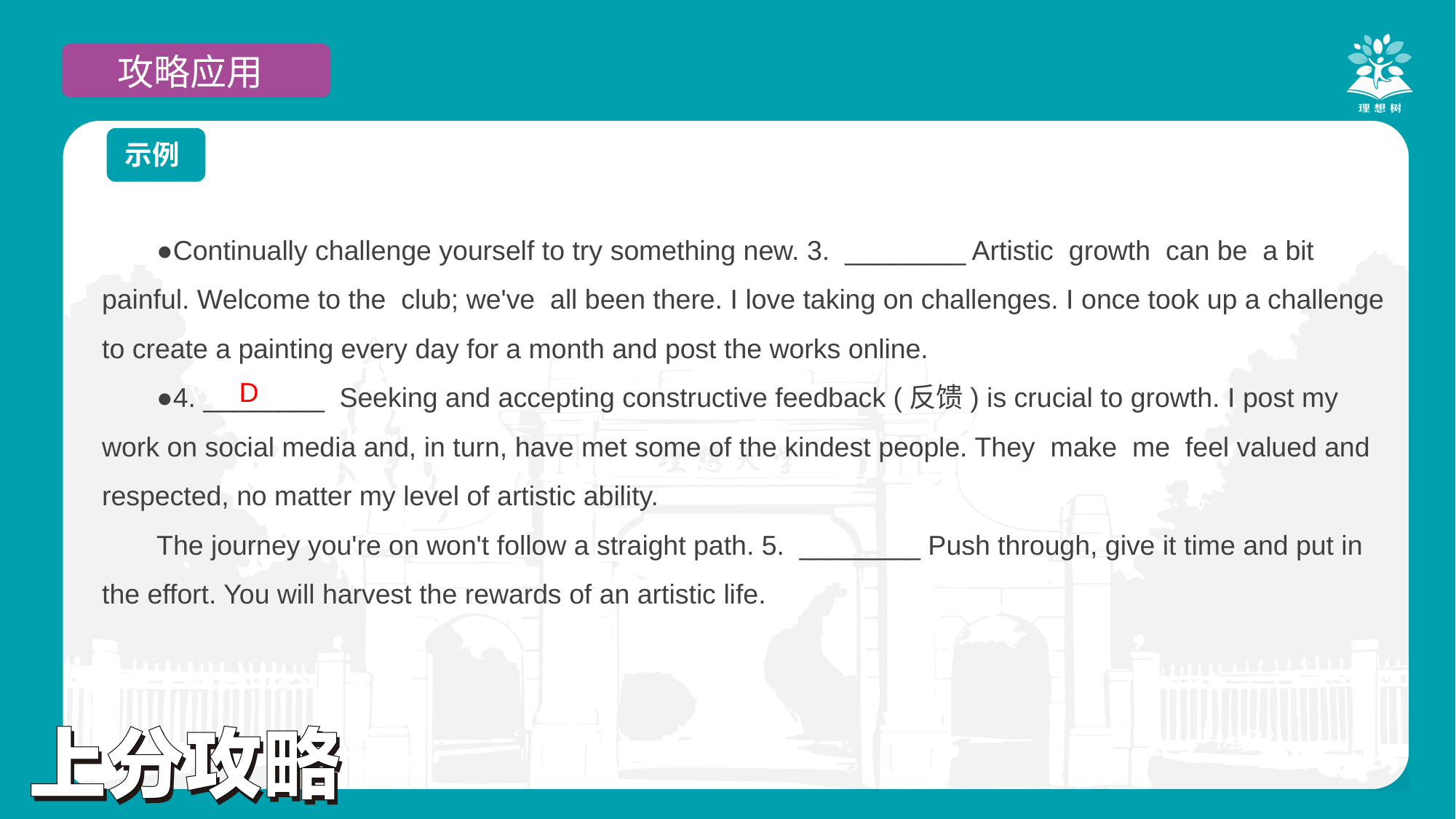

攻略应用

示例
●Continually challenge yourself to try something new. 3.  ________ Artistic  growth  can be  a bit painful. Welcome to the  club; we've  all been there. I love taking on challenges. I once took up a challenge to create a painting every day for a month and post the works online.
●4. ________  Seeking and accepting constructive feedback (反馈) is crucial to growth. I post my work on social media and, in turn, have met some of the kindest people. They  make  me  feel valued and respected, no matter my level of artistic ability.
The journey you're on won't follow a straight path. 5.  ________ Push through, give it time and put in the effort. You will harvest the rewards of an artistic life.
D